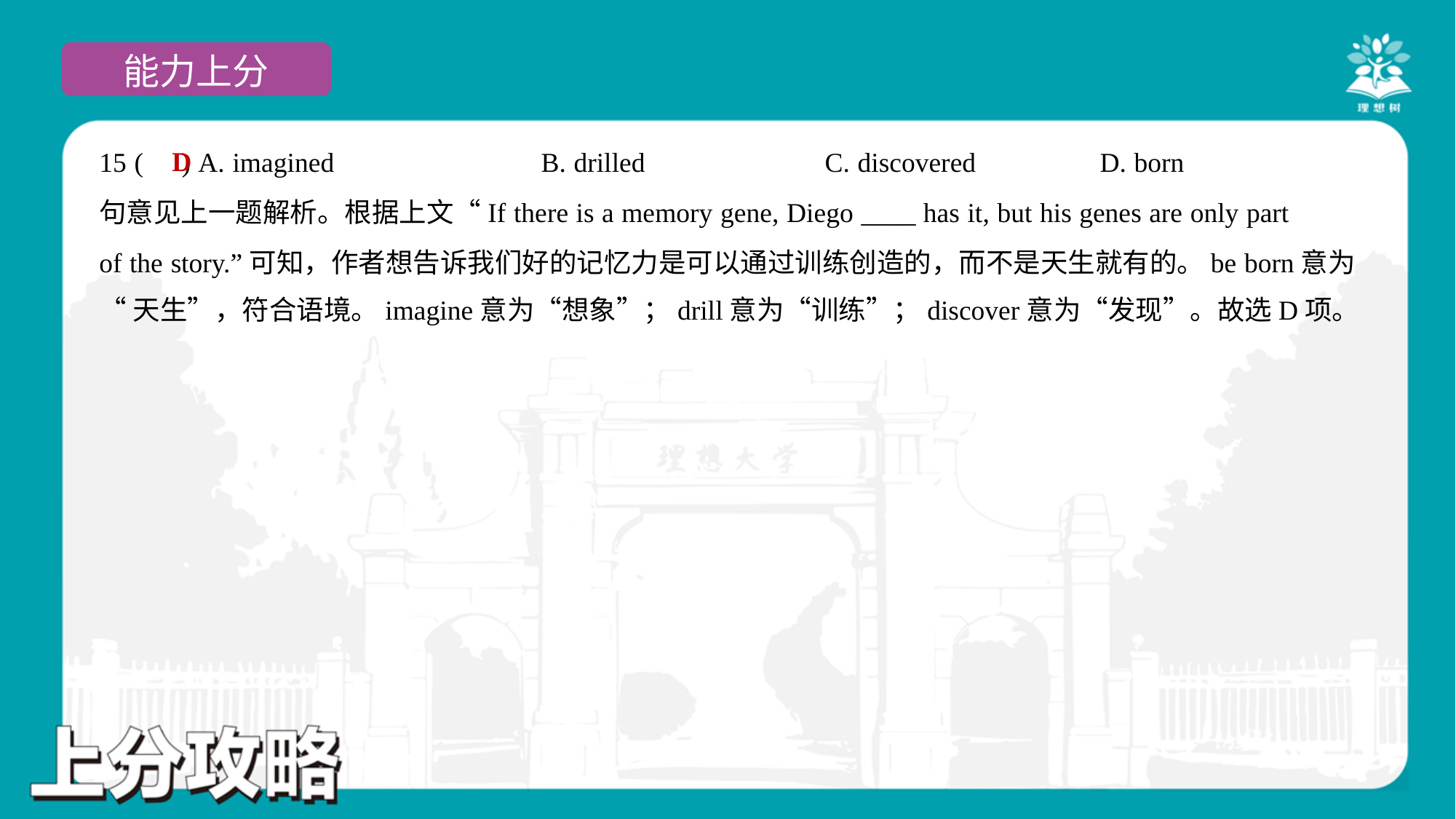

D
15 (     ) A. imagined	B. drilled	C. discovered	D. born
句意见上一题解析。根据上文“If there is a memory gene, Diego ____ has it, but his genes are only part
of the story.”可知，作者想告诉我们好的记忆力是可以通过训练创造的，而不是天生就有的。be born意为
“天生”，符合语境。imagine意为“想象”；drill意为“训练”；discover意为“发现”。故选D项。